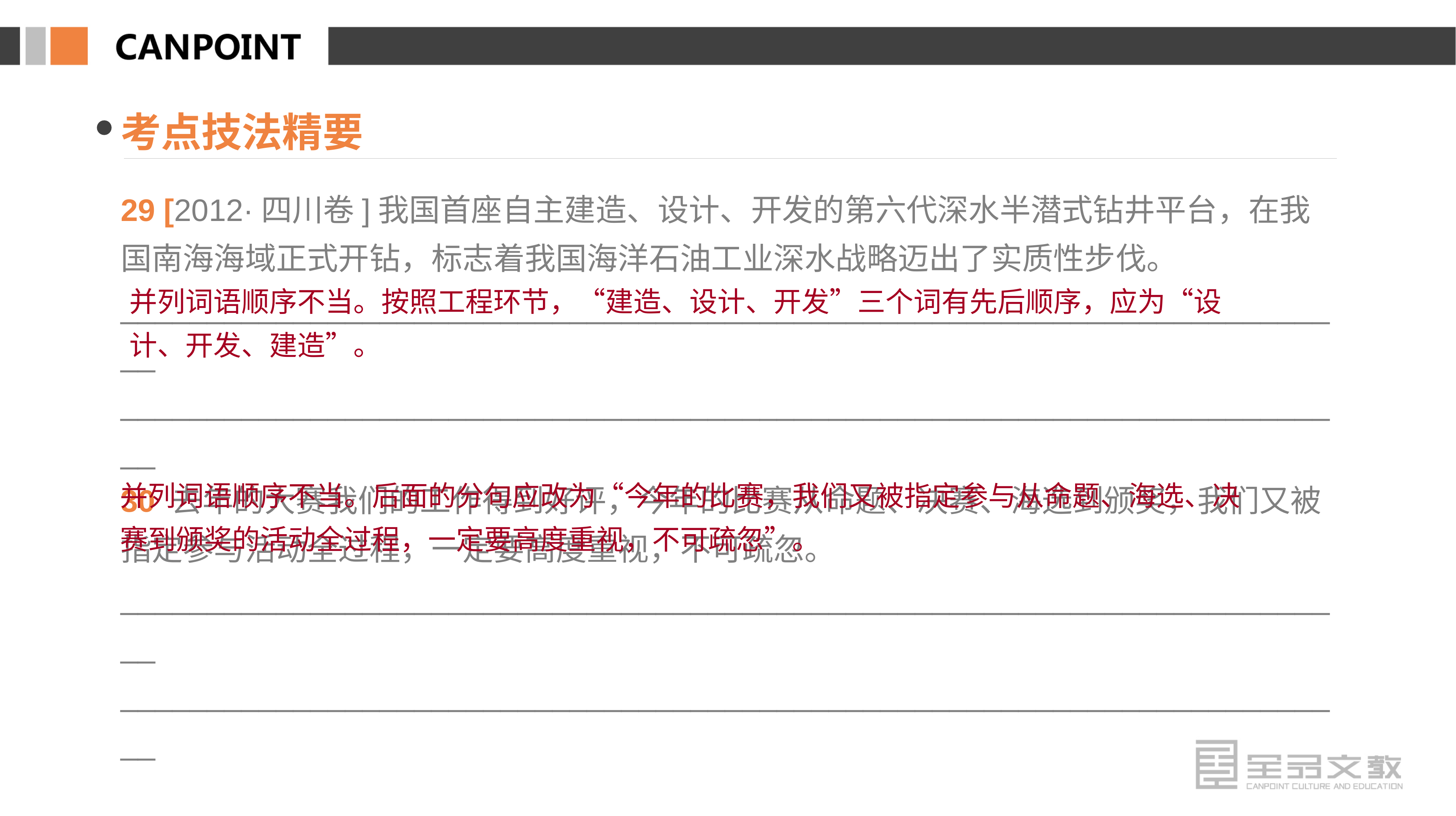

考点技法精要

29 [2012·四川卷]我国首座自主建造、设计、开发的第六代深水半潜式钻井平台，在我国南海海域正式开钻，标志着我国海洋石油工业深水战略迈出了实质性步伐。
________________________________________________________________________
________________________________________________________________________
30 去年的大赛我们的工作得到好评，今年的比赛从命题、决赛、海选到颁奖，我们又被指定参与活动全过程，一定要高度重视，不可疏忽。
________________________________________________________________________
________________________________________________________________________

并列词语顺序不当。按照工程环节，“建造、设计、开发”三个词有先后顺序，应为“设计、开发、建造”。
并列词语顺序不当。后面的分句应改为“今年的比赛，我们又被指定参与从命题、海选、决赛到颁奖的活动全过程，一定要高度重视，不可疏忽”。